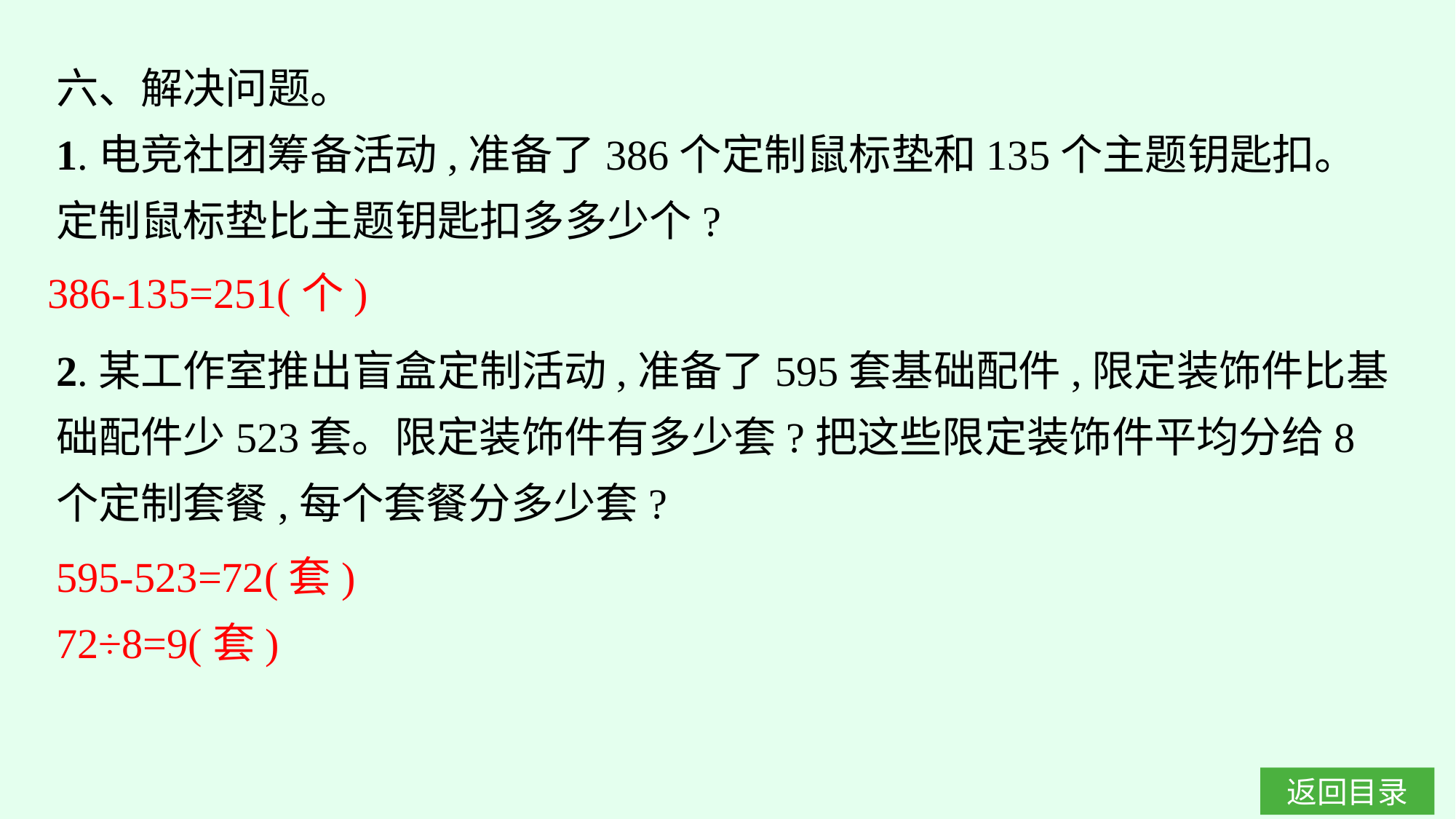

六、解决问题。
1.电竞社团筹备活动,准备了386个定制鼠标垫和135个主题钥匙扣。定制鼠标垫比主题钥匙扣多多少个?
386-135=251(个)
2.某工作室推出盲盒定制活动,准备了595套基础配件,限定装饰件比基础配件少523套。限定装饰件有多少套?把这些限定装饰件平均分给8个定制套餐,每个套餐分多少套?
595-523=72(套)
72÷8=9(套)